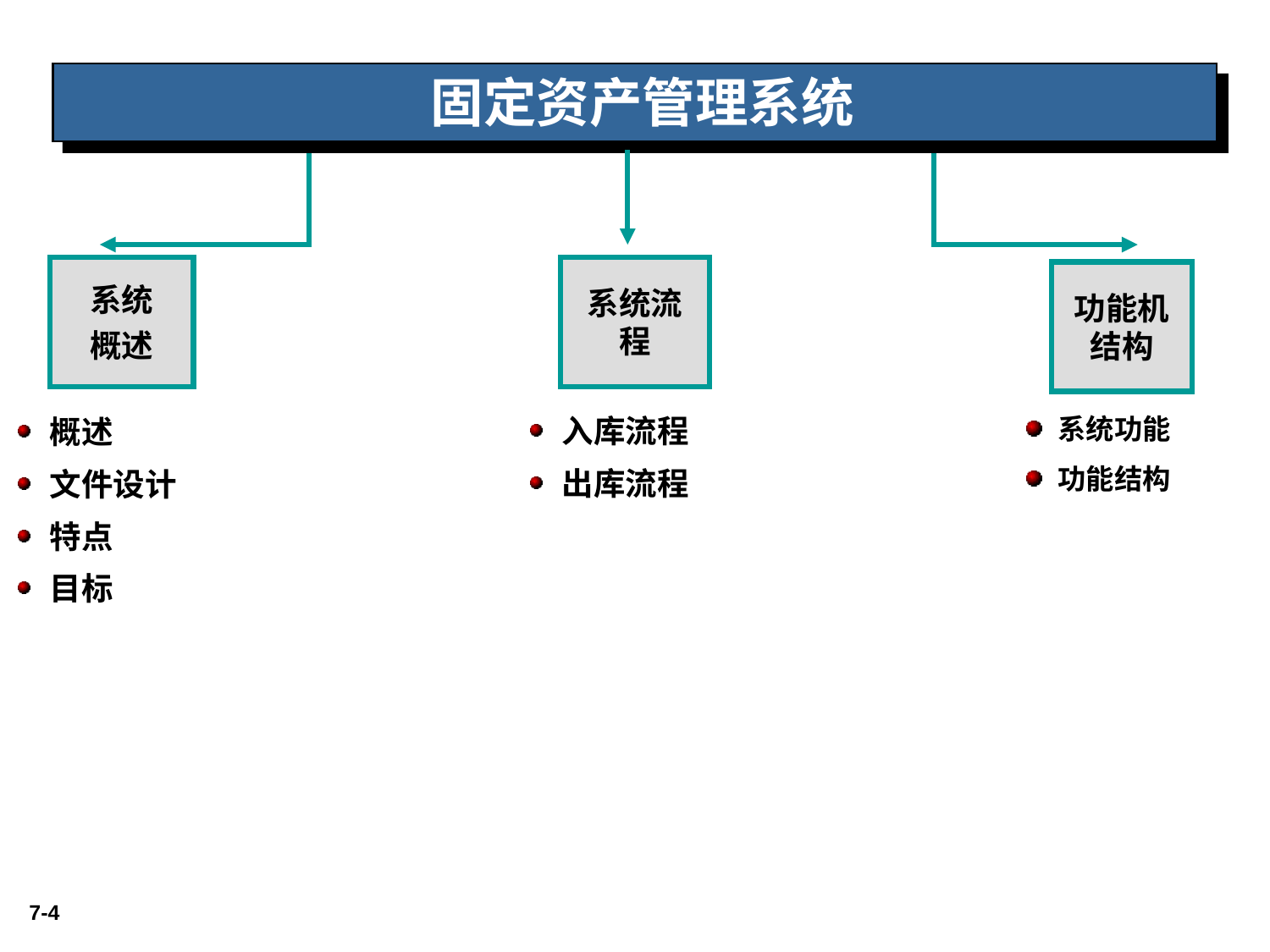

固定资产管理系统
系统
概述
系统流程
功能机结构
入库流程
出库流程
概述
文件设计
特点
目标

系统功能
功能结构